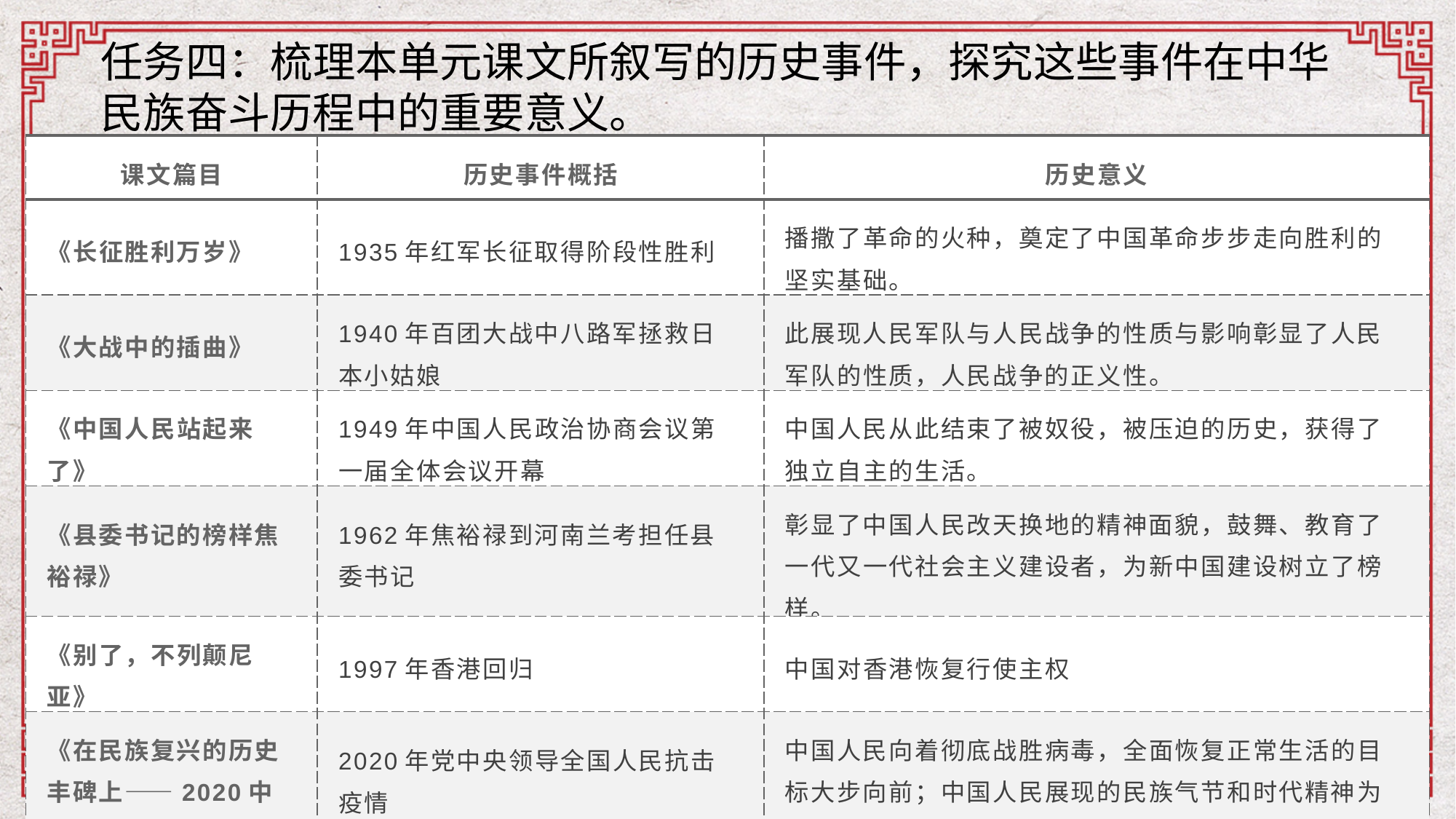

任务四：梳理本单元课文所叙写的历史事件，探究这些事件在中华民族奋斗历程中的重要意义。
| 课文篇目 | 历史事件概括 | 历史意义 |
| --- | --- | --- |
| 《长征胜利万岁》 | 1935年红军长征取得阶段性胜利 | 播撒了革命的火种，奠定了中国革命步步走向胜利的坚实基础。 |
| 《大战中的插曲》 | 1940年百团大战中八路军拯救日本小姑娘 | 此展现人民军队与人民战争的性质与影响彰显了人民军队的性质，人民战争的正义性。 |
| 《中国人民站起来了》 | 1949年中国人民政治协商会议第一届全体会议开幕 | 中国人民从此结束了被奴役，被压迫的历史，获得了独立自主的生活。 |
| 《县委书记的榜样焦裕禄》 | 1962年焦裕禄到河南兰考担任县委书记 | 彰显了中国人民改天换地的精神面貌，鼓舞、教育了一代又一代社会主义建设者，为新中国建设树立了榜样。 |
| 《别了，不列颠尼亚》 | 1997年香港回归 | 中国对香港恢复行使主权 |
| 《在民族复兴的历史丰碑上——2020中国抗疫记》 | 2020年党中央领导全国人民抗击疫情 | 中国人民向着彻底战胜病毒，全面恢复正常生活的目标大步向前；中国人民展现的民族气节和时代精神为中华民族乃至全世界留下了宝贵的精神财富。 |